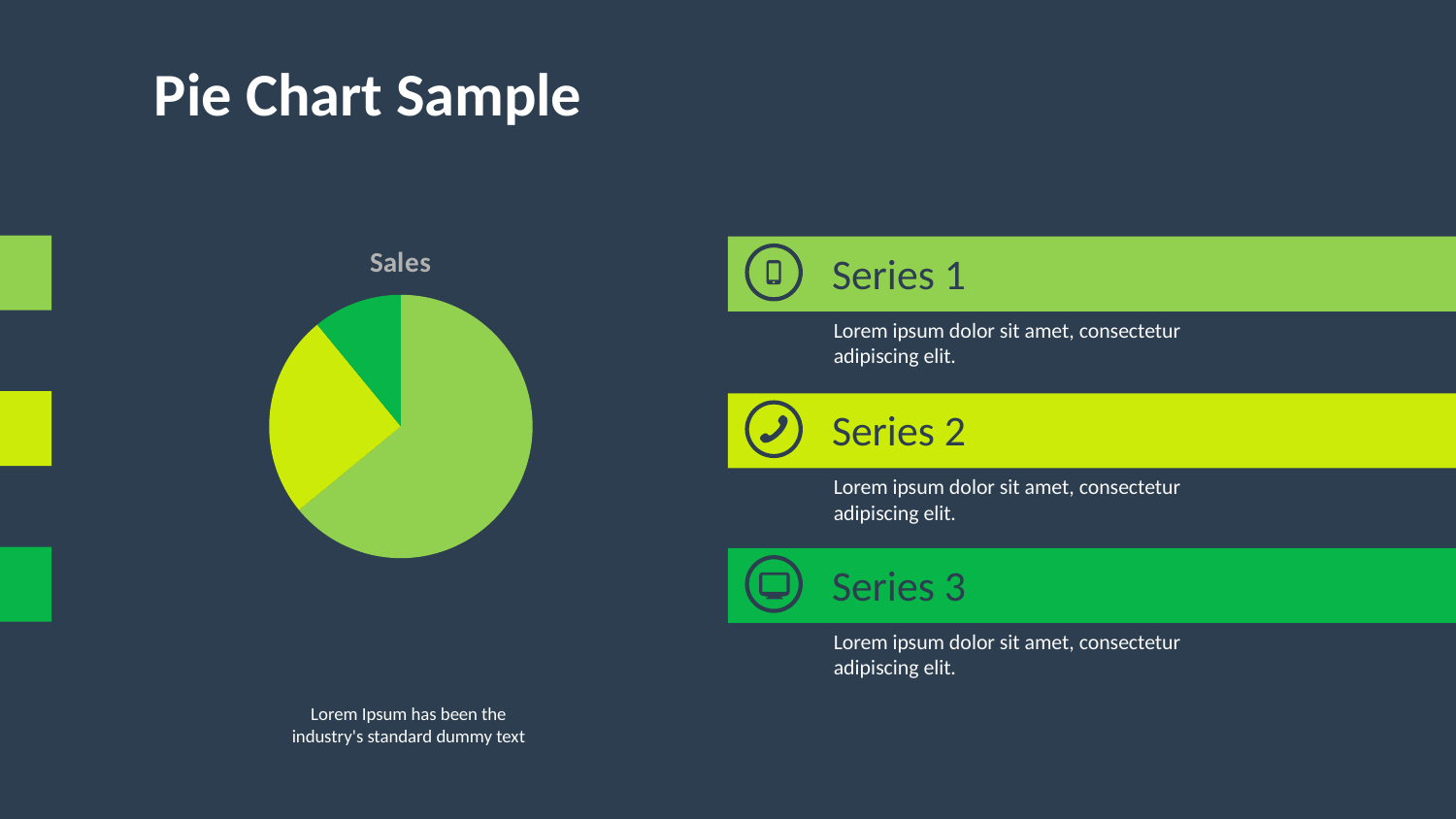

Pie Chart Sample

### Chart: Sales

| Category | 销售额 |
|---|---|
| a | 8.200000000000001 |
| b | 3.2 |
| c | 1.4 |
Series 1
Lorem ipsum dolor sit amet, consectetur adipiscing elit.

Series 2
Lorem ipsum dolor sit amet, consectetur adipiscing elit.

Series 3
Lorem ipsum dolor sit amet, consectetur adipiscing elit.

Lorem Ipsum has been the industry's standard dummy text